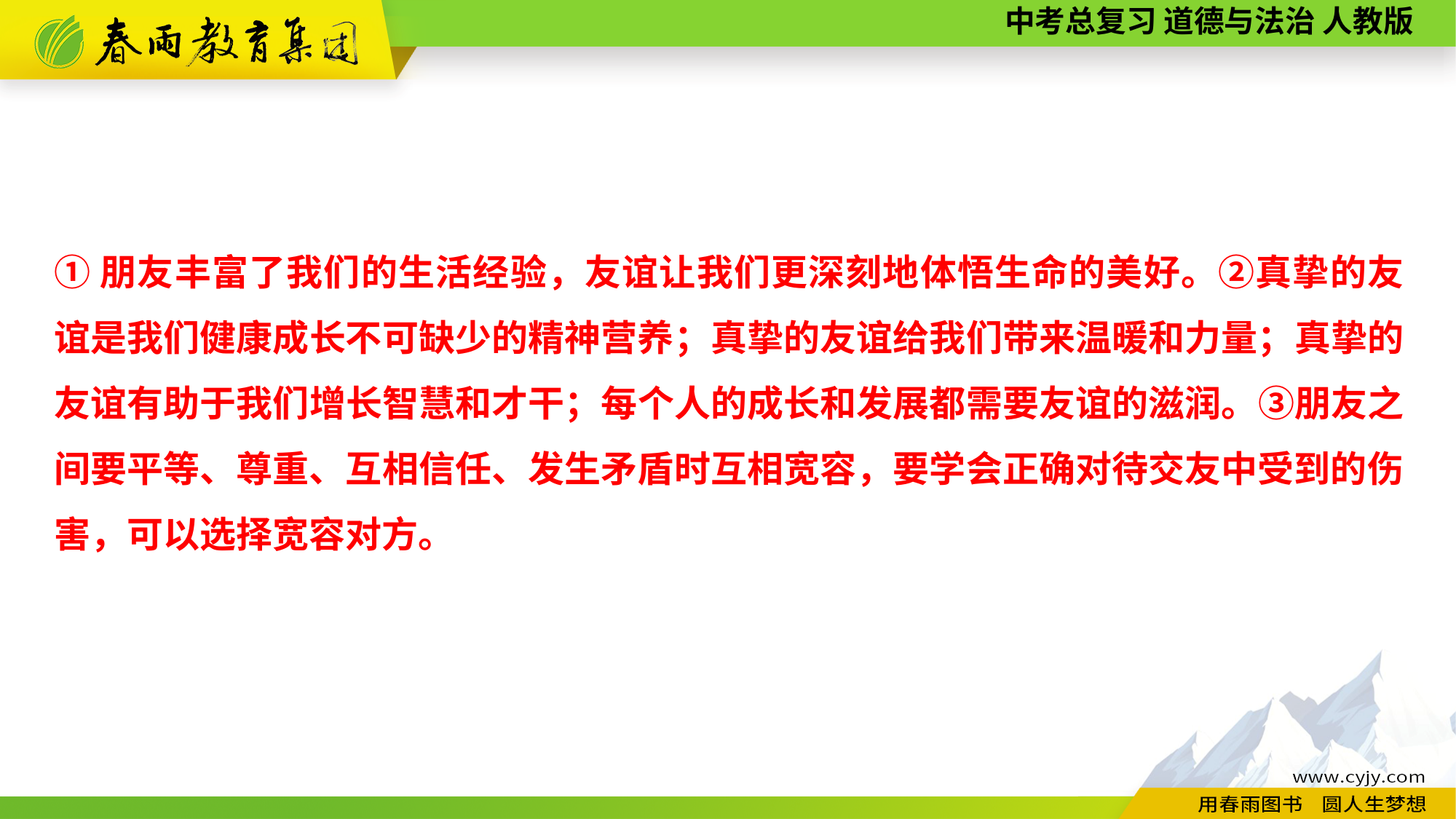

①朋友丰富了我们的生活经验，友谊让我们更深刻地体悟生命的美好。②真挚的友谊是我们健康成长不可缺少的精神营养；真挚的友谊给我们带来温暖和力量；真挚的友谊有助于我们增长智慧和才干；每个人的成长和发展都需要友谊的滋润。③朋友之间要平等、尊重、互相信任、发生矛盾时互相宽容，要学会正确对待交友中受到的伤害，可以选择宽容对方。